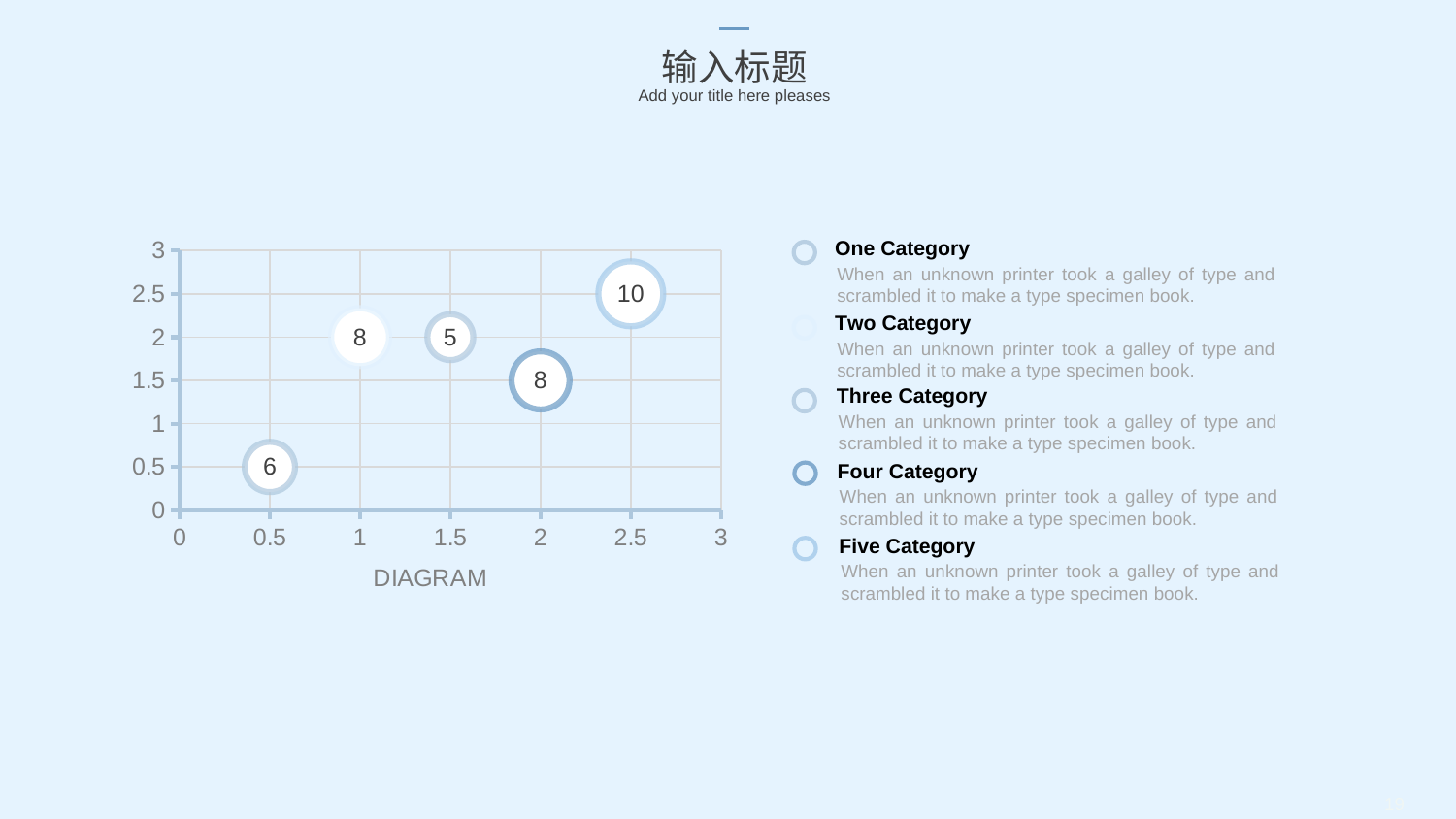

输入标题
Add your title here pleases
One Category
When an unknown printer took a galley of type and scrambled it to make a type specimen book.

### Chart

| Category | Y-Values |
|---|---|
Two Category
When an unknown printer took a galley of type and scrambled it to make a type specimen book.

Three Category
When an unknown printer took a galley of type and scrambled it to make a type specimen book.

Four Category
When an unknown printer took a galley of type and scrambled it to make a type specimen book.

Five Category
When an unknown printer took a galley of type and scrambled it to make a type specimen book.